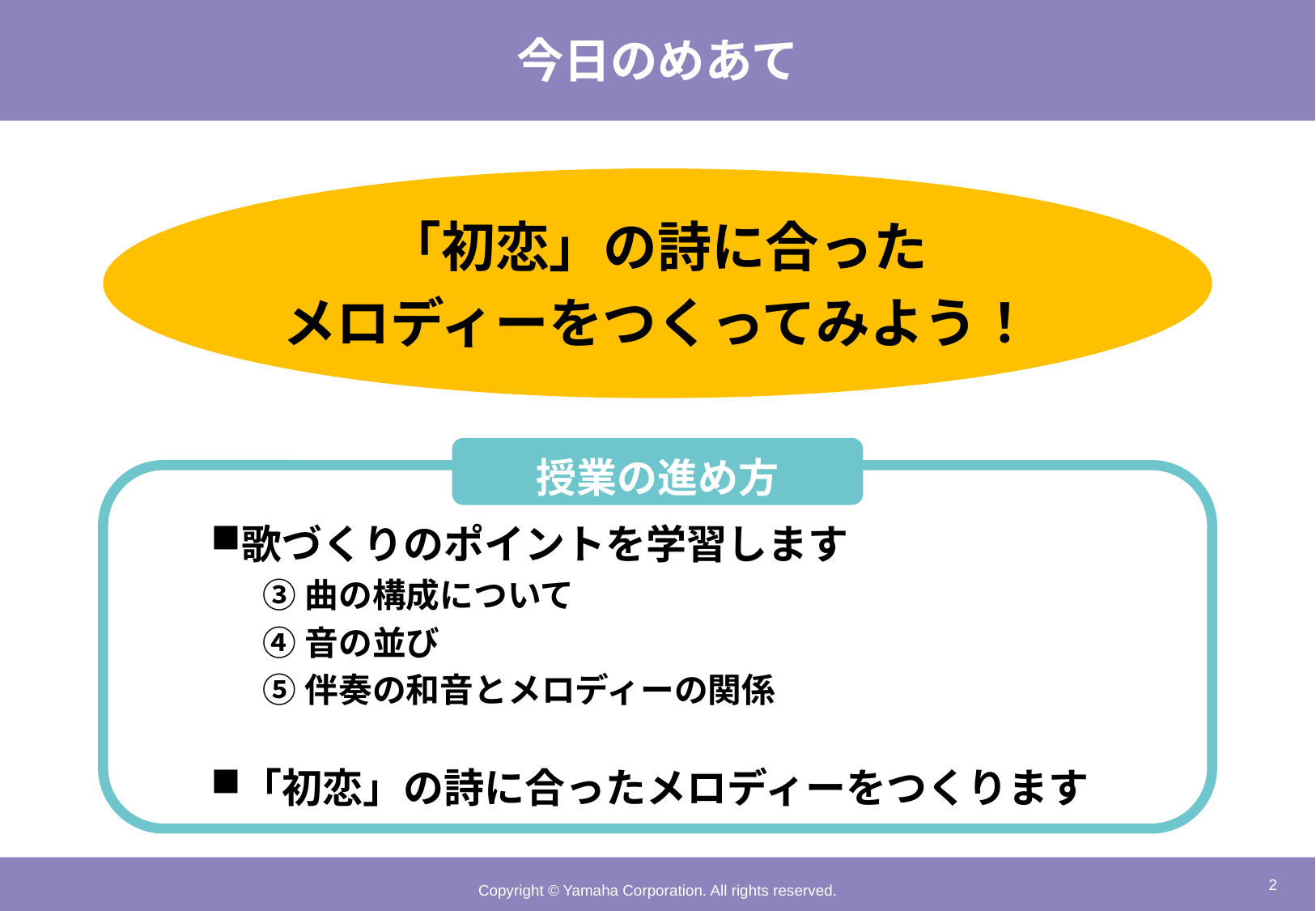

# 今日のめあて
「初恋」の詩に合った
メロディーをつくってみよう！
授業の進め方
歌づくりのポイントを学習します
③曲の構成について
④音の並び
⑤伴奏の和音とメロディーの関係

「初恋」の詩に合ったメロディーをつくります
2